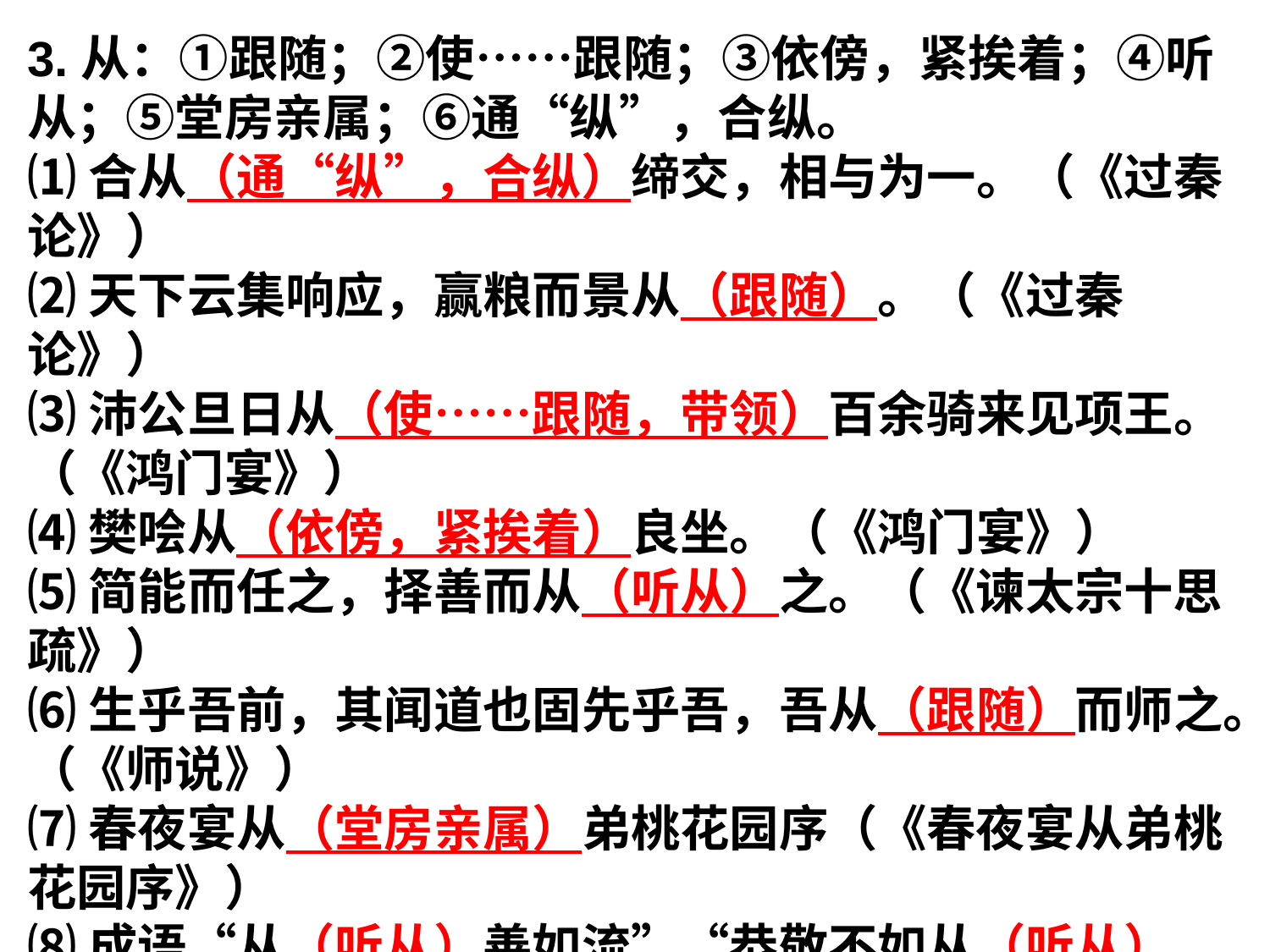

3.从：①跟随；②使……跟随；③依傍，紧挨着；④听从；⑤堂房亲属；⑥通“纵”，合纵。
⑴合从（通“纵”，合纵）缔交，相与为一。（《过秦论》）
⑵天下云集响应，赢粮而景从（跟随）。（《过秦论》）
⑶沛公旦日从（使……跟随，带领）百余骑来见项王。（《鸿门宴》）
⑷樊哙从（依傍，紧挨着）良坐。（《鸿门宴》）
⑸简能而任之，择善而从（听从）之。（《谏太宗十思疏》）
⑹生乎吾前，其闻道也固先乎吾，吾从（跟随）而师之。（《师说》）
⑺春夜宴从（堂房亲属）弟桃花园序（《春夜宴从弟桃花园序》）
⑻成语“从（听从）善如流”“恭敬不如从（听从）命”